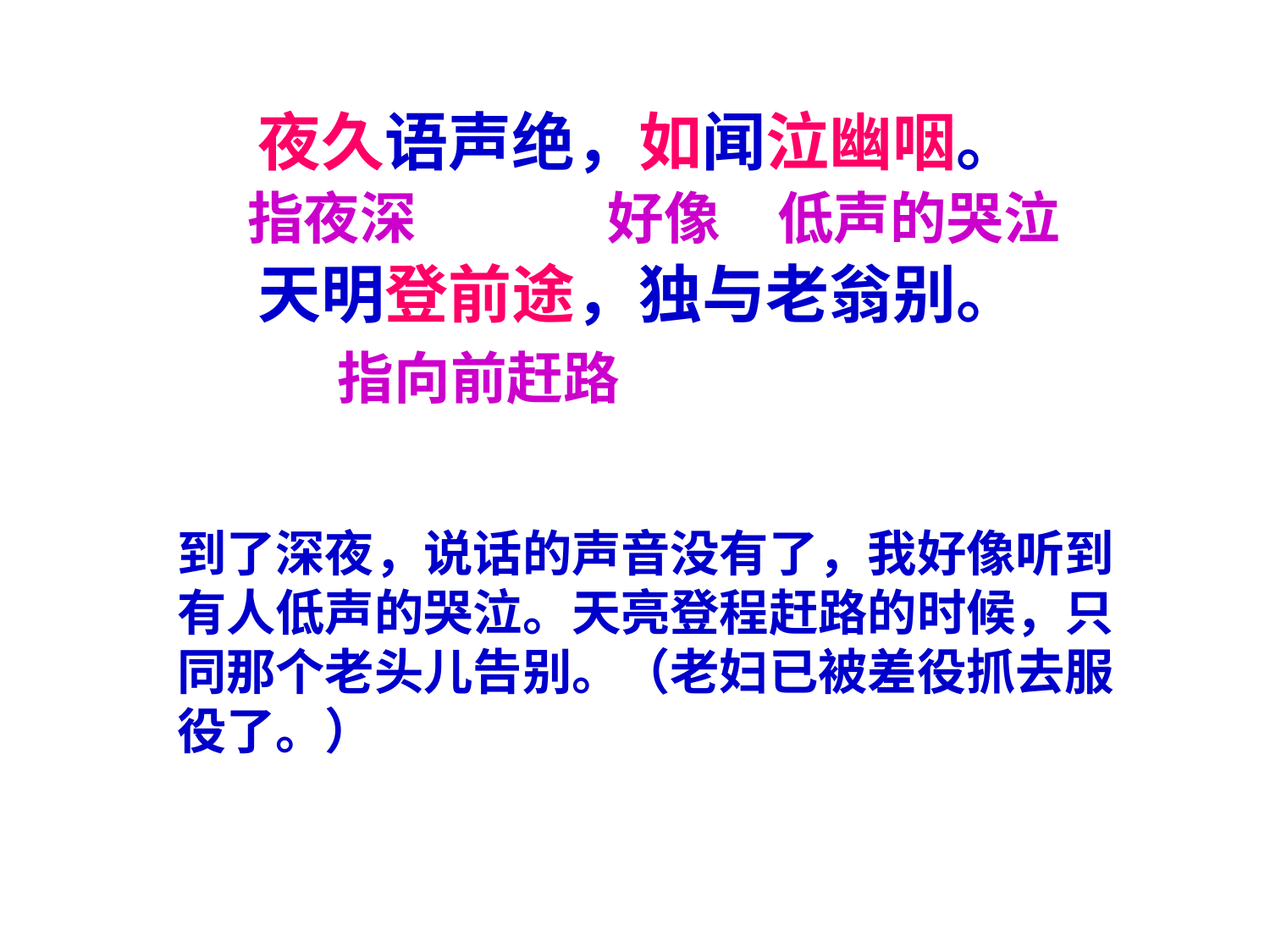

夜久语声绝，如闻泣幽咽。

天明登前途，独与老翁别。
指夜深
好像
低声的哭泣
指向前赶路
到了深夜，说话的声音没有了，我好像听到有人低声的哭泣。天亮登程赶路的时候，只同那个老头儿告别。（老妇已被差役抓去服役了。）